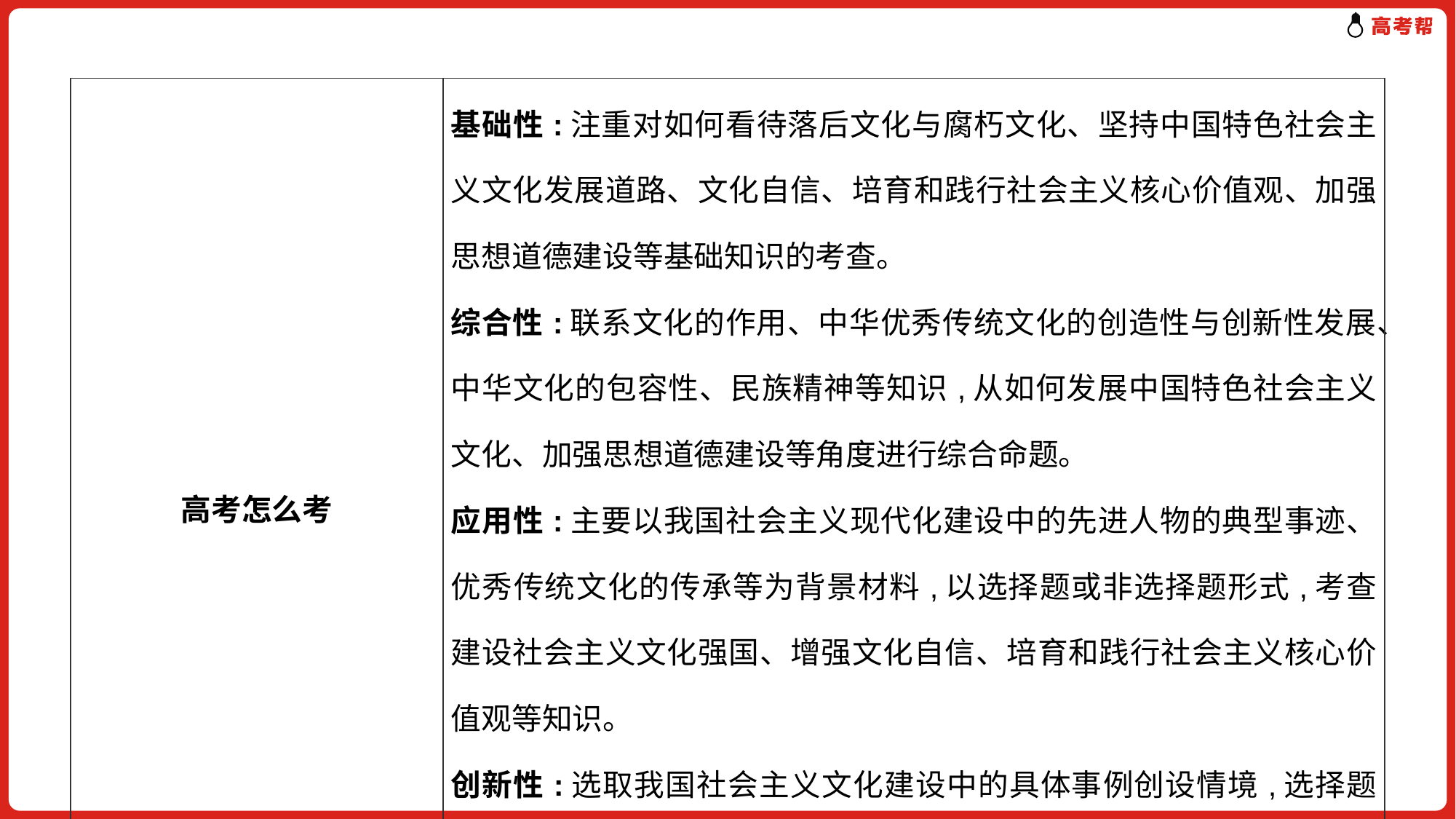

| 高考怎么考 | 基础性:注重对如何看待落后文化与腐朽文化、坚持中国特色社会主义文化发展道路、文化自信、培育和践行社会主义核心价值观、加强思想道德建设等基础知识的考查。 综合性:联系文化的作用、中华优秀传统文化的创造性与创新性发展、中华文化的包容性、民族精神等知识,从如何发展中国特色社会主义文化、加强思想道德建设等角度进行综合命题。 应用性:主要以我国社会主义现代化建设中的先进人物的典型事迹、优秀传统文化的传承等为背景材料,以选择题或非选择题形式,考查建设社会主义文化强国、增强文化自信、培育和践行社会主义核心价值观等知识。 创新性:选取我国社会主义文化建设中的具体事例创设情境,选择题选项以正误混杂的观点形式呈现,非选择题以开放性设问、评析类设问形式呈现,注重考查考生的批判性思维与创新思维。 |
| --- | --- |